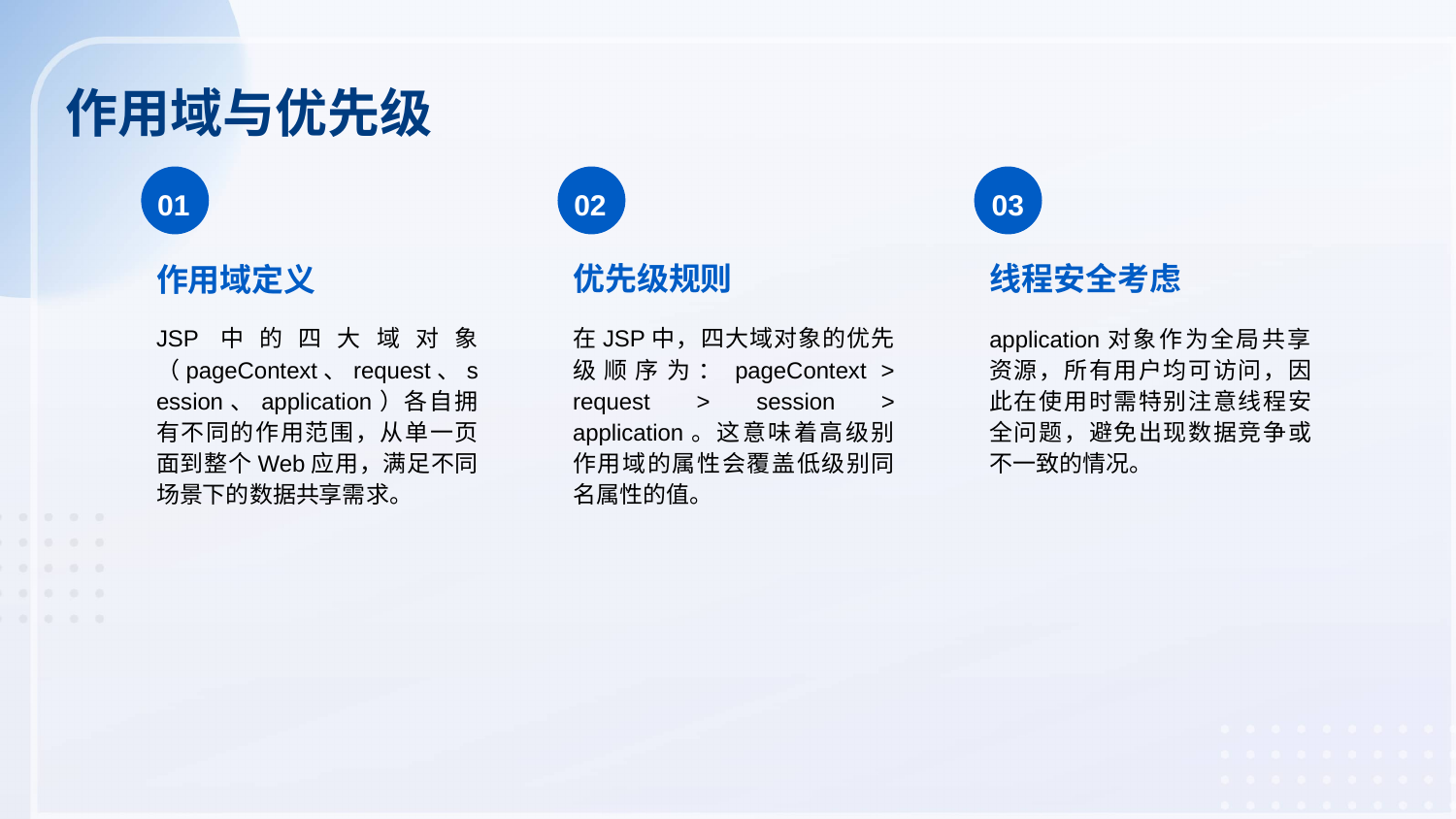

作用域与优先级

01
02
03
优先级规则
线程安全考虑
作用域定义
JSP中的四大域对象（pageContext、request、session、application）各自拥有不同的作用范围，从单一页面到整个Web应用，满足不同场景下的数据共享需求。
在JSP中，四大域对象的优先级顺序为：pageContext > request > session > application。这意味着高级别作用域的属性会覆盖低级别同名属性的值。
application对象作为全局共享资源，所有用户均可访问，因此在使用时需特别注意线程安全问题，避免出现数据竞争或不一致的情况。